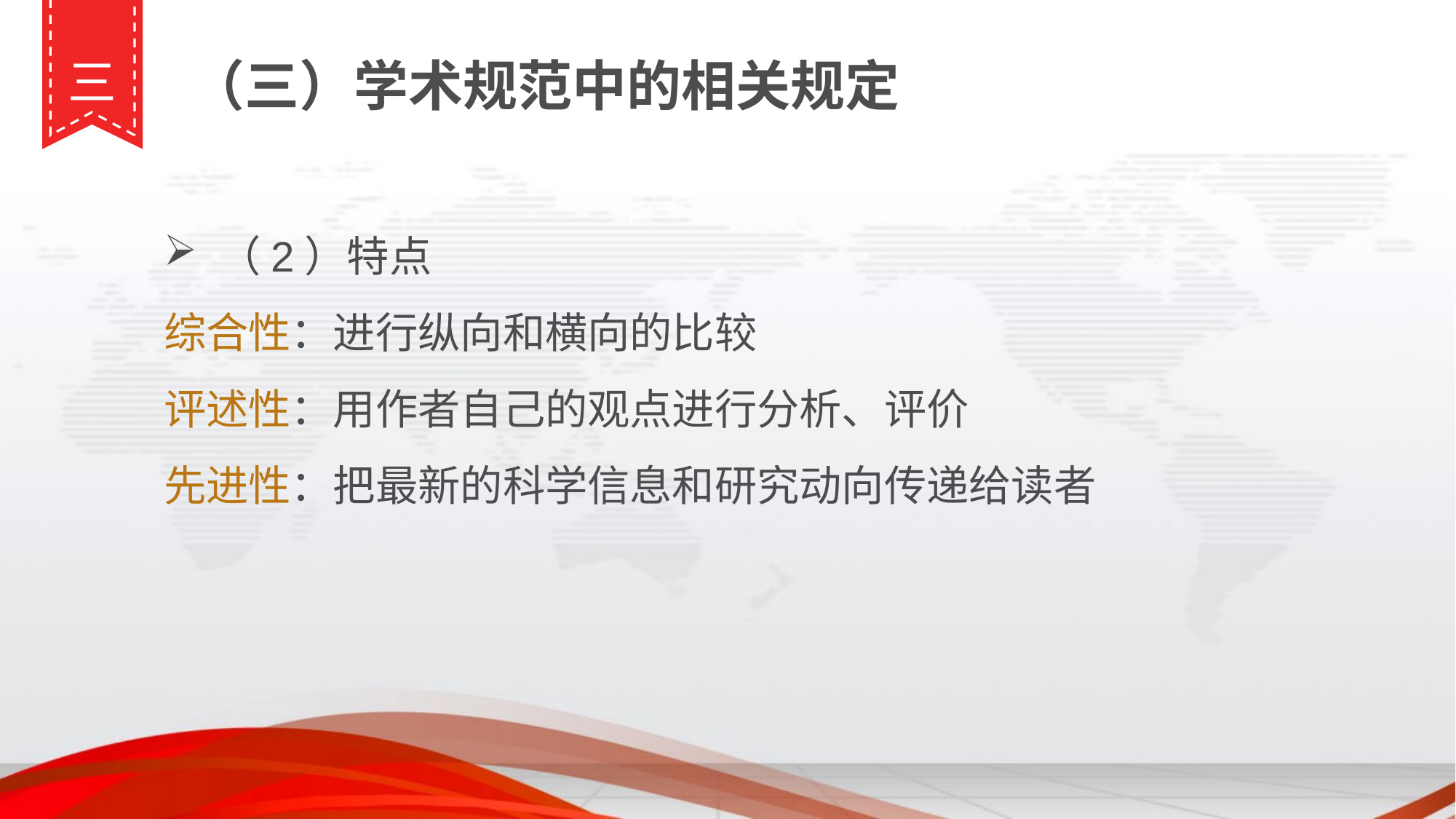

三
（三）学术规范中的相关规定
（2）特点
综合性：进行纵向和横向的比较
评述性：用作者自己的观点进行分析、评价
先进性：把最新的科学信息和研究动向传递给读者